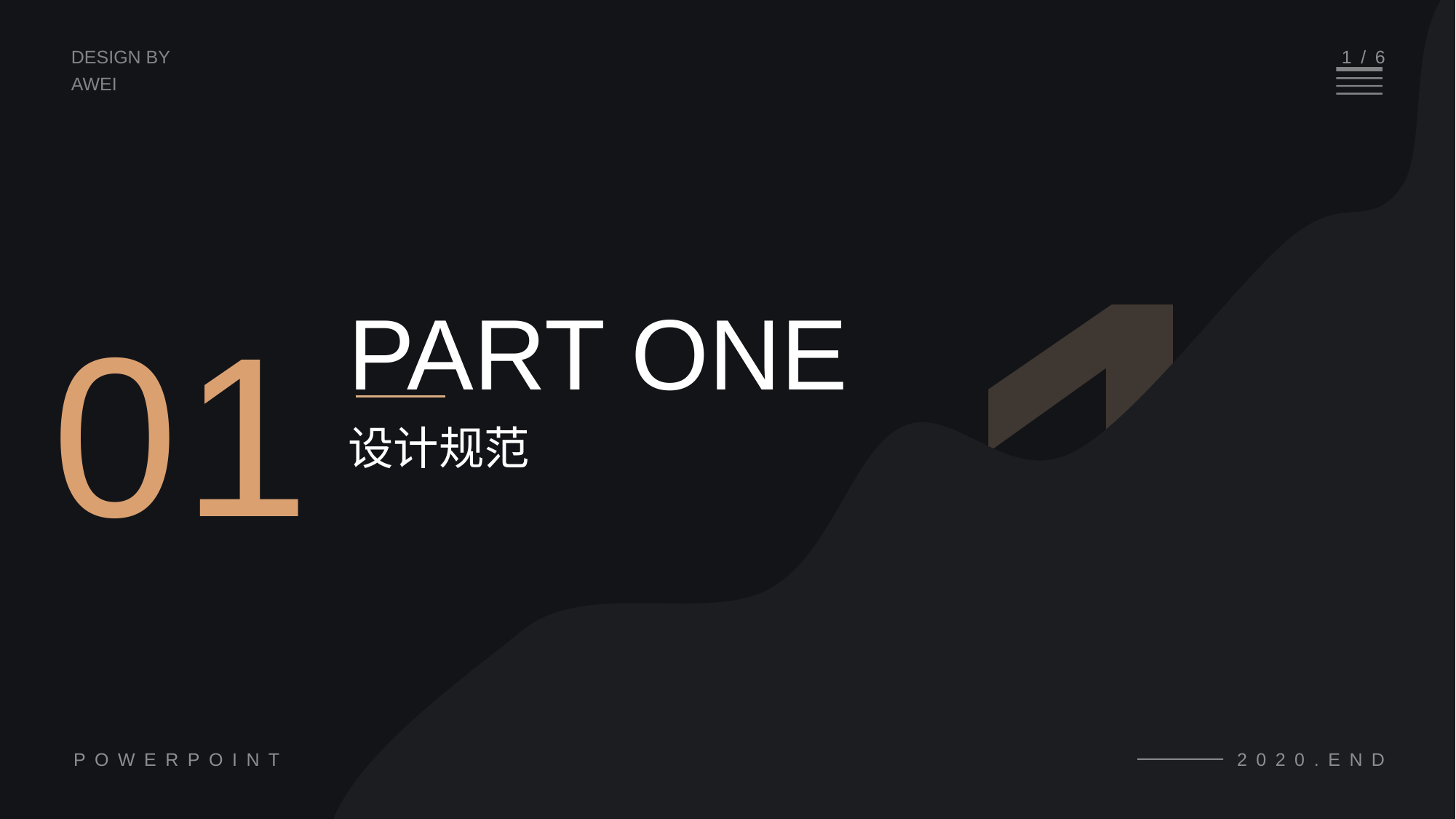

1

1/6

DESIGN BY
AWEI

01

PART ONE
设计规范
POWERPOINT
2020.END